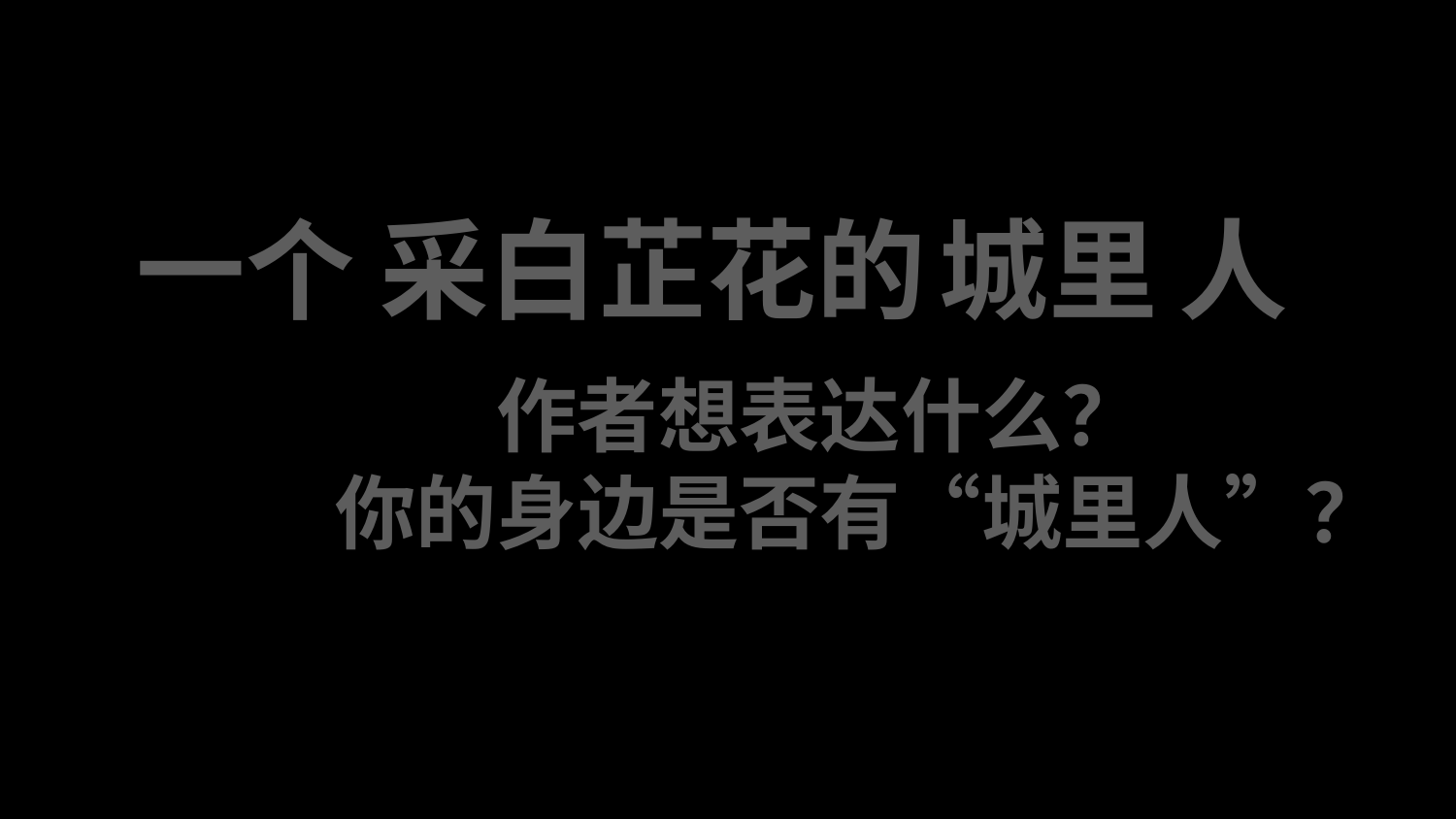

# 寓意
人
一个
采白芷花的
城里
人
作者想表达什么？
你的身边是否有“城里人”？